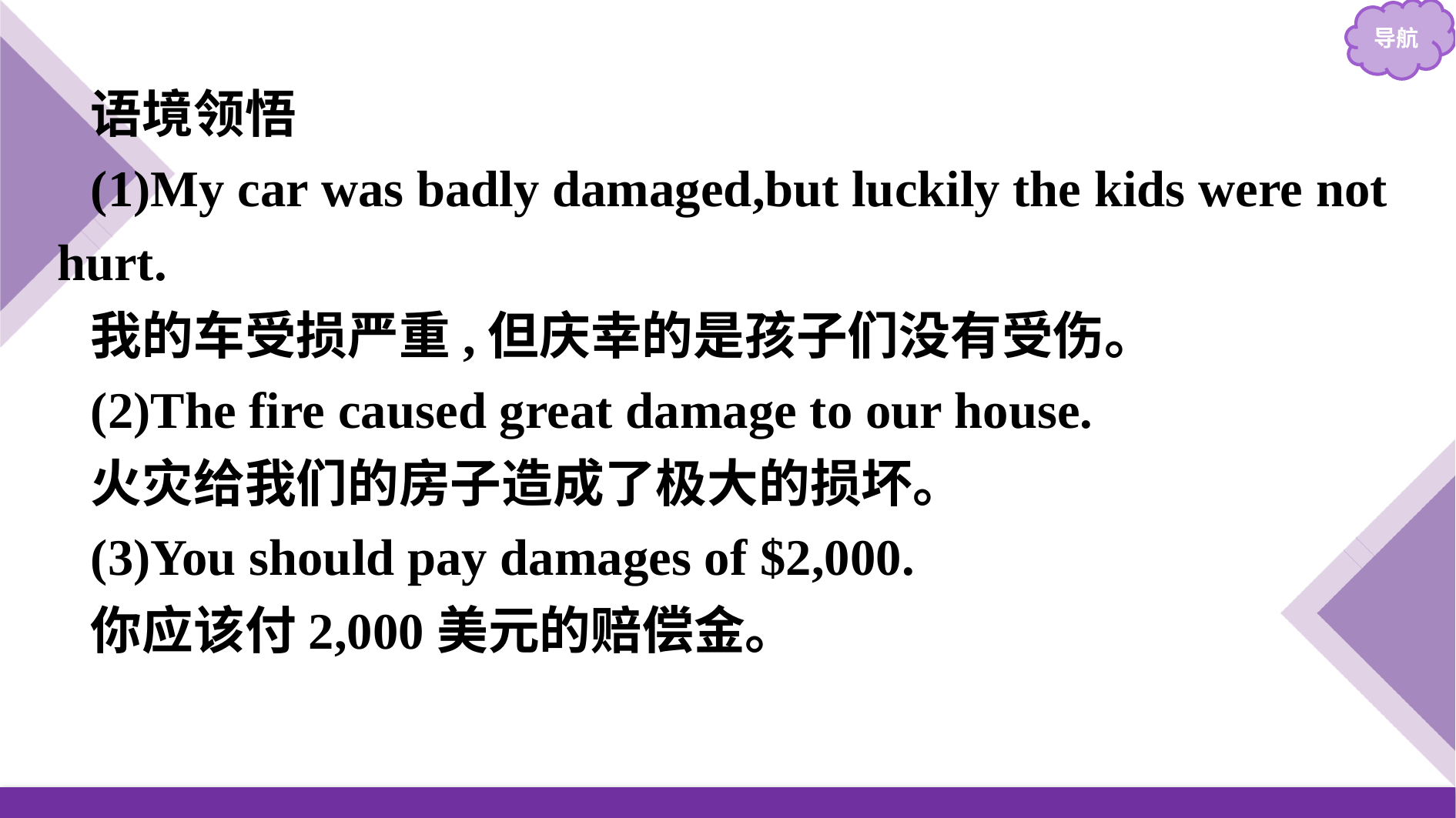

语境领悟
(1)My car was badly damaged,but luckily the kids were not hurt.
我的车受损严重,但庆幸的是孩子们没有受伤。
(2)The fire caused great damage to our house.
火灾给我们的房子造成了极大的损坏。
(3)You should pay damages of $2,000.
你应该付2,000美元的赔偿金。